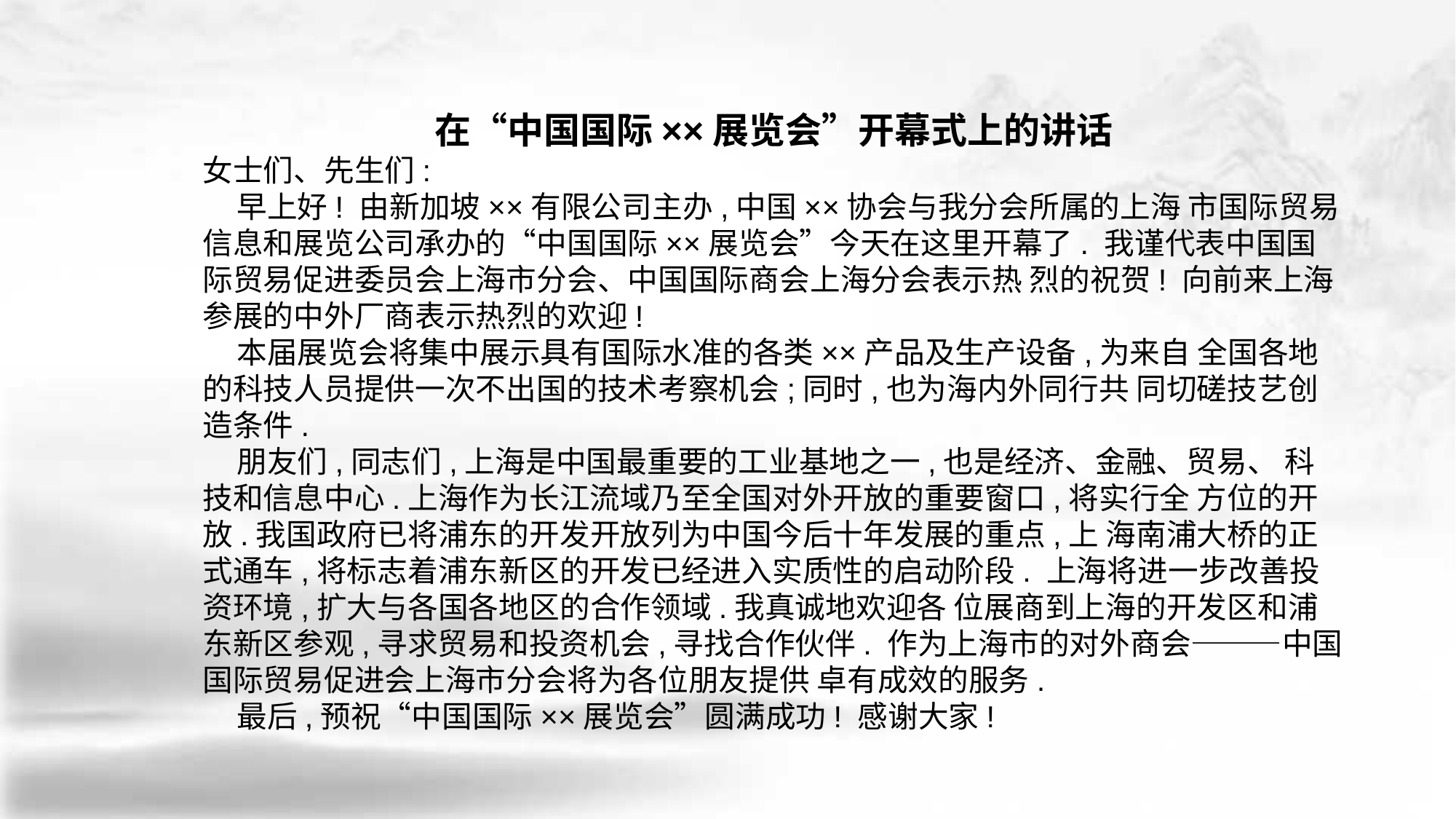

在“中国国际××展览会”开幕式上的讲话
女士们、先生们:
    早上好! 由新加坡××有限公司主办,中国××协会与我分会所属的上海 市国际贸易信息和展览公司承办的“中国国际××展览会”今天在这里开幕了. 我谨代表中国国际贸易促进委员会上海市分会、中国国际商会上海分会表示热 烈的祝贺! 向前来上海参展的中外厂商表示热烈的欢迎!
    本届展览会将集中展示具有国际水准的各类××产品及生产设备,为来自 全国各地的科技人员提供一次不出国的技术考察机会;同时,也为海内外同行共 同切磋技艺创造条件.
    朋友们,同志们,上海是中国最重要的工业基地之一,也是经济、金融、贸易、 科技和信息中心.上海作为长江流域乃至全国对外开放的重要窗口,将实行全 方位的开放.我国政府已将浦东的开发开放列为中国今后十年发展的重点,上 海南浦大桥的正式通车,将标志着浦东新区的开发已经进入实质性的启动阶段. 上海将进一步改善投资环境,扩大与各国各地区的合作领域.我真诚地欢迎各 位展商到上海的开发区和浦东新区参观,寻求贸易和投资机会,寻找合作伙伴. 作为上海市的对外商会———中国国际贸易促进会上海市分会将为各位朋友提供 卓有成效的服务.
    最后,预祝“中国国际××展览会”圆满成功! 感谢大家!